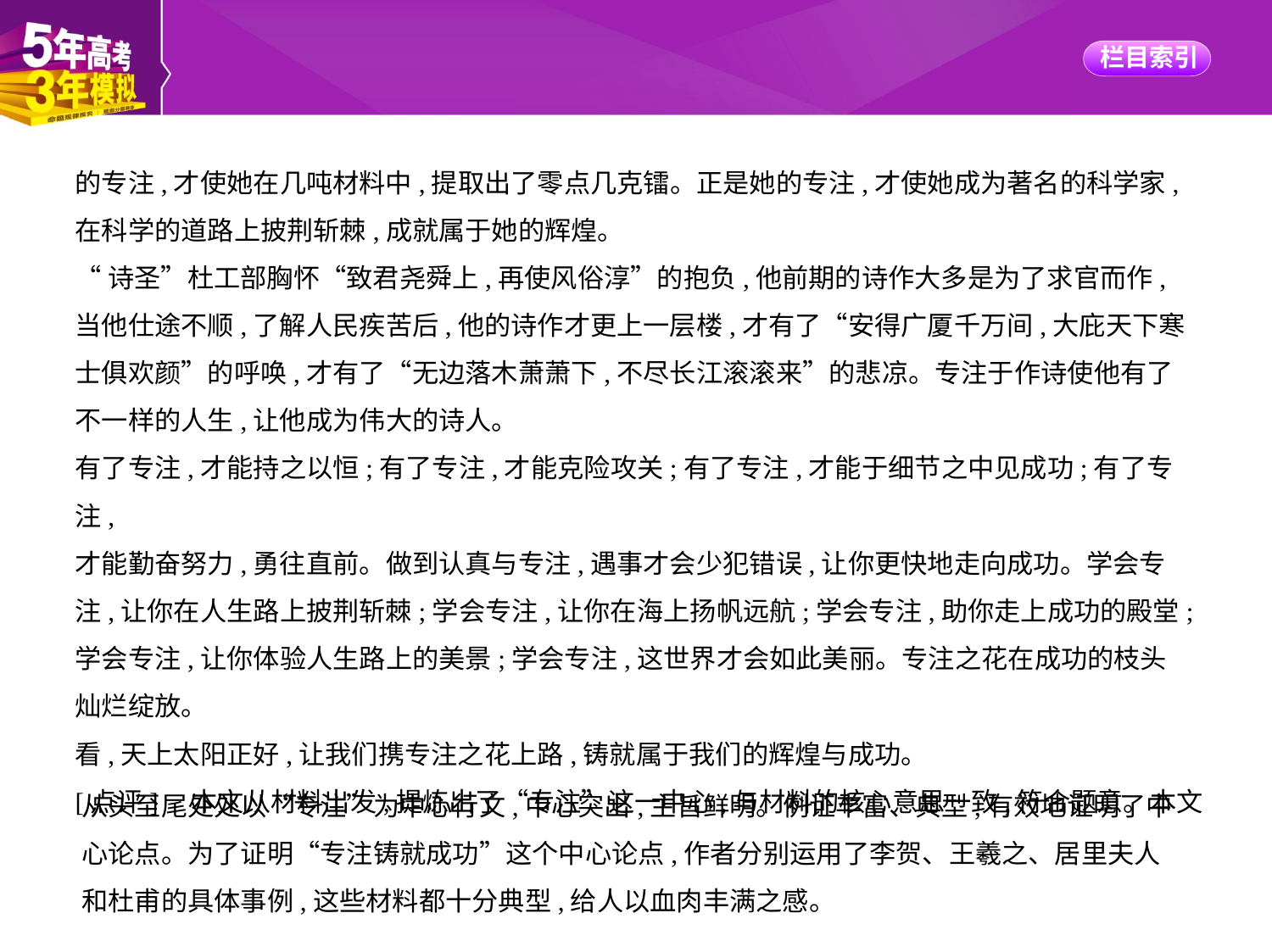

的专注,才使她在几吨材料中,提取出了零点几克镭。正是她的专注,才使她成为著名的科学家,
在科学的道路上披荆斩棘,成就属于她的辉煌。
“诗圣”杜工部胸怀“致君尧舜上,再使风俗淳”的抱负,他前期的诗作大多是为了求官而作,
当他仕途不顺,了解人民疾苦后,他的诗作才更上一层楼,才有了“安得广厦千万间,大庇天下寒
士俱欢颜”的呼唤,才有了“无边落木萧萧下,不尽长江滚滚来”的悲凉。专注于作诗使他有了
不一样的人生,让他成为伟大的诗人。
有了专注,才能持之以恒;有了专注,才能克险攻关;有了专注,才能于细节之中见成功;有了专注,
才能勤奋努力,勇往直前。做到认真与专注,遇事才会少犯错误,让你更快地走向成功。学会专
注,让你在人生路上披荆斩棘;学会专注,让你在海上扬帆远航;学会专注,助你走上成功的殿堂;
学会专注,让你体验人生路上的美景;学会专注,这世界才会如此美丽。专注之花在成功的枝头
灿烂绽放。
看,天上太阳正好,让我们携专注之花上路,铸就属于我们的辉煌与成功。
[点评]　本文从材料出发,提炼出了“专注”这一中心,与材料的核心意思一致,符合题意。本文
从头至尾处处以“专注”为中心行文,中心突出,主旨鲜明。例证丰富、典型,有效地证明了中
心论点。为了证明“专注铸就成功”这个中心论点,作者分别运用了李贺、王羲之、居里夫人
和杜甫的具体事例,这些材料都十分典型,给人以血肉丰满之感。